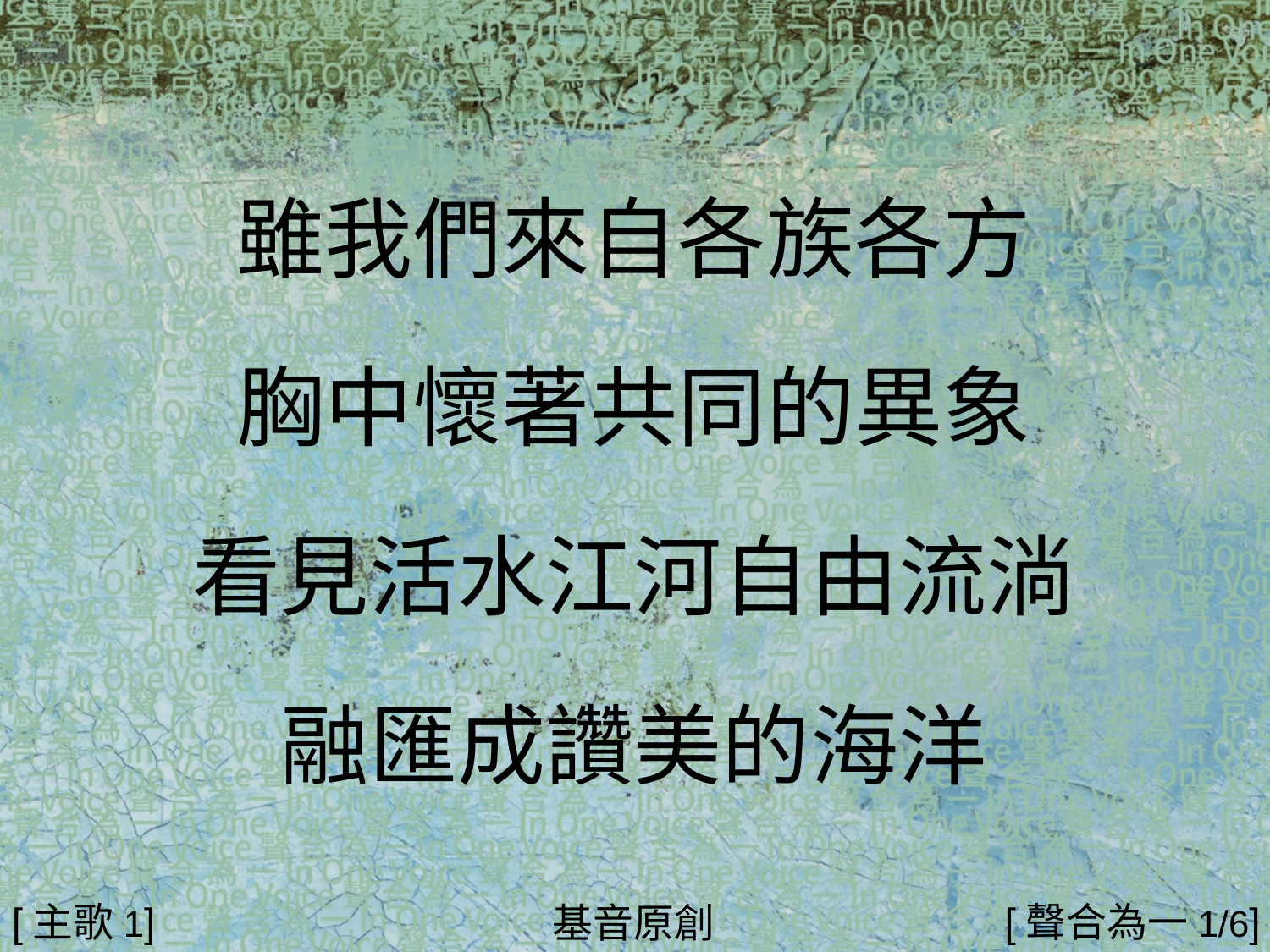

雖我們來自各族各方

胸中懷著共同的異象

看見活水江河自由流淌

融匯成讚美的海洋

#

[主歌1]
[聲合為一1/6]
基音原創